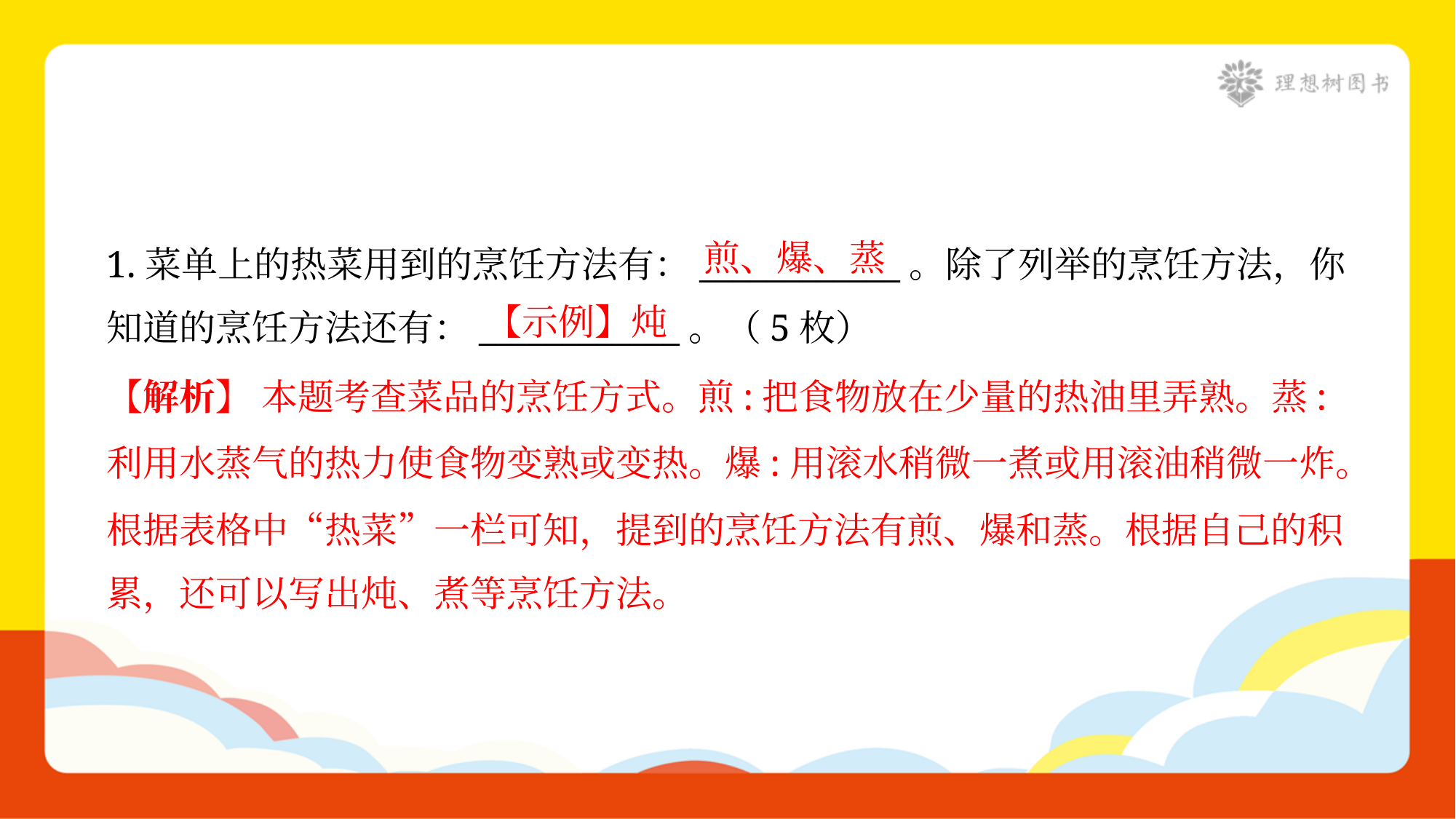

煎、爆、蒸
1.菜单上的热菜用到的烹饪方法有：____________。除了列举的烹饪方法，你
知道的烹饪方法还有：____________。（5枚）
【示例】炖
【解析】 本题考查菜品的烹饪方式。煎:把食物放在少量的热油里弄熟。蒸:
利用水蒸气的热力使食物变熟或变热。爆:用滚水稍微一煮或用滚油稍微一炸。
根据表格中“热菜”一栏可知，提到的烹饪方法有煎、爆和蒸。根据自己的积
累，还可以写出炖、煮等烹饪方法。